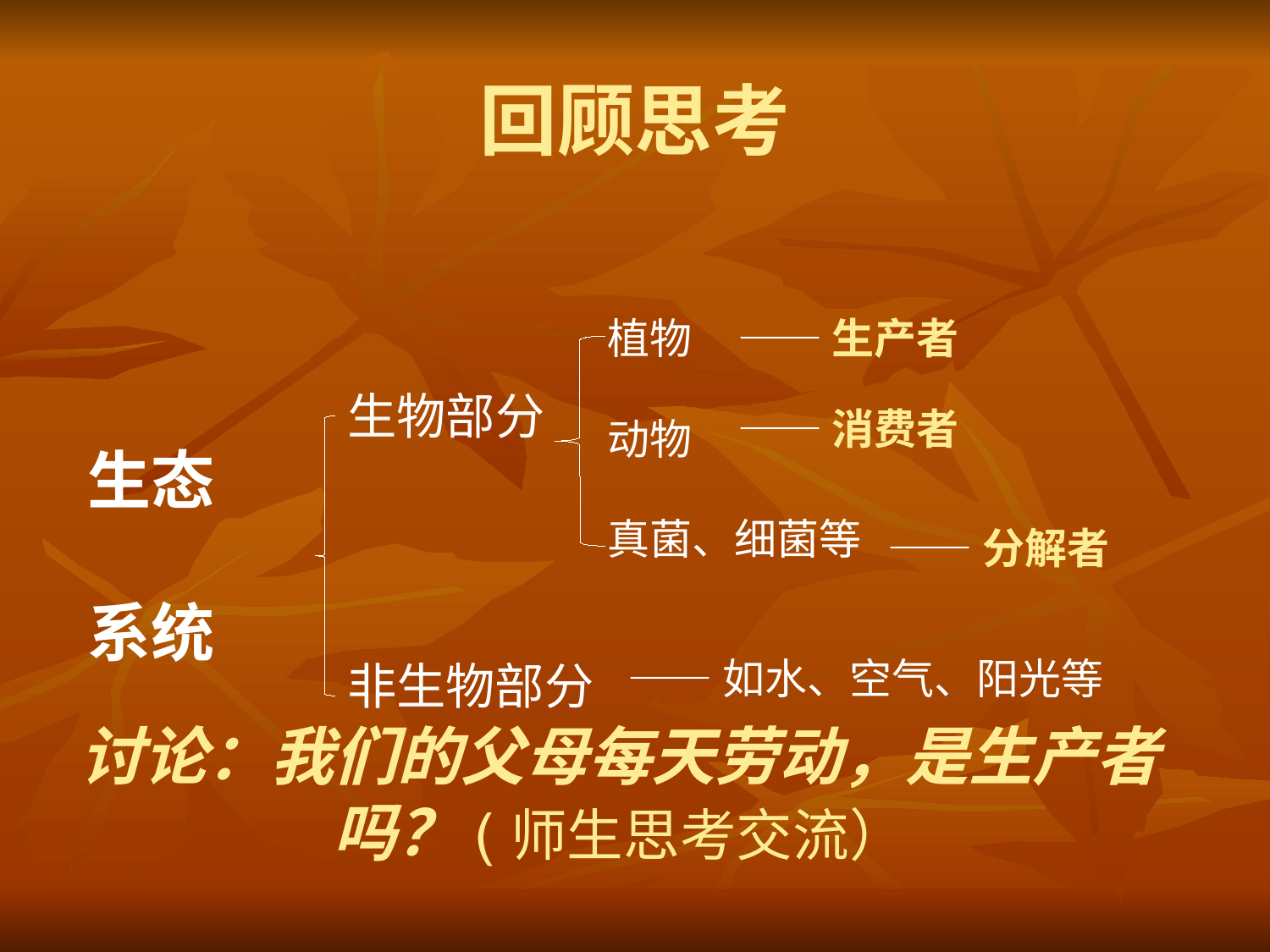

# 回顾思考
植物
——生产者

生物部分
——消费者
动物

生态

系统
真菌、细菌等
——分解者
——如水、空气、阳光等
非生物部分
讨论：我们的父母每天劳动，是生产者吗？(师生思考交流）